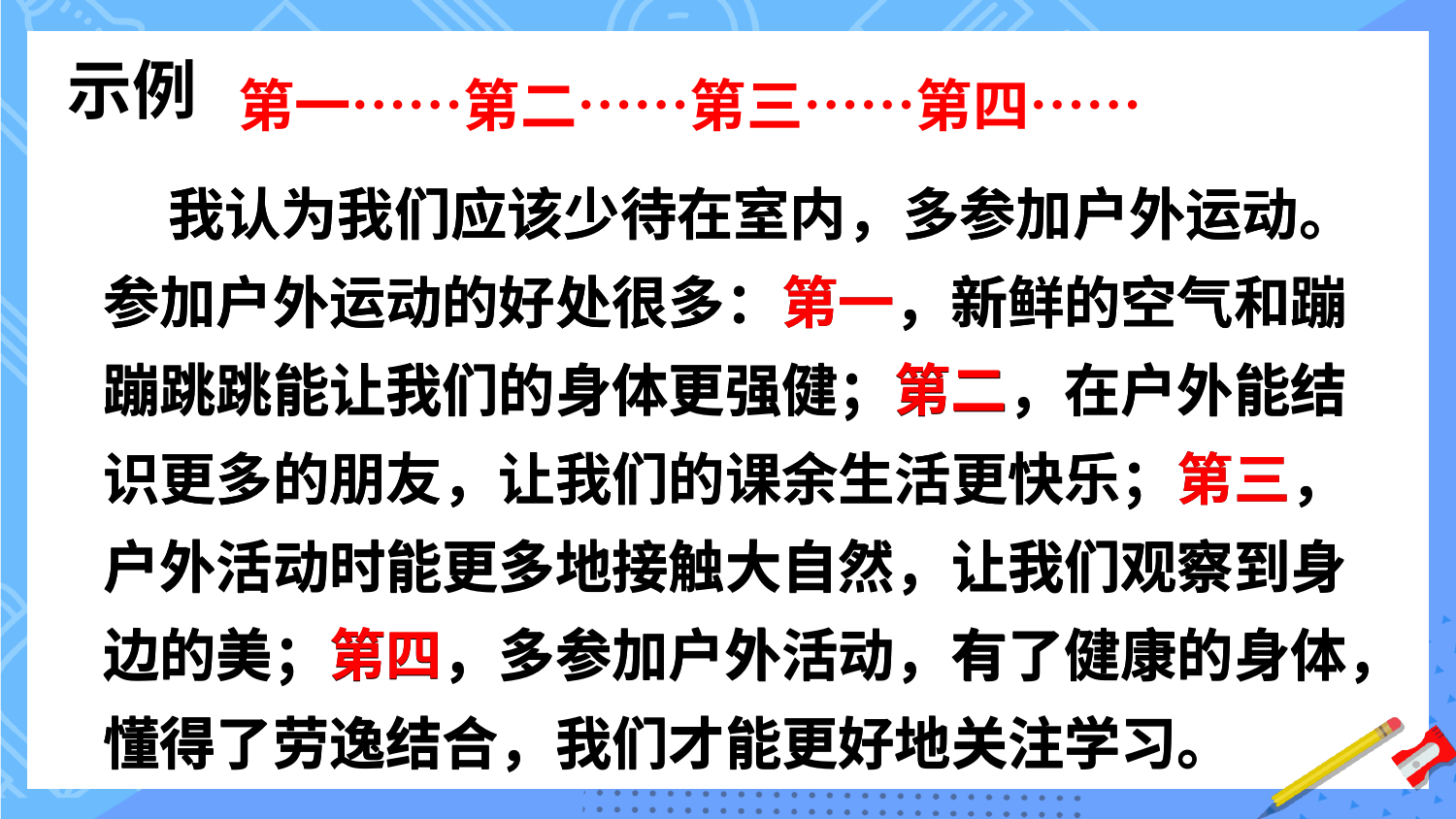

示例
第一……第二……第三……第四……
    我认为我们应该少待在室内，多参加户外运动。参加户外运动的好处很多：第一，新鲜的空气和蹦蹦跳跳能让我们的身体更强健；第二，在户外能结识更多的朋友，让我们的课余生活更快乐；第三，户外活动时能更多地接触大自然，让我们观察到身边的美；第四，多参加户外活动，有了健康的身体，懂得了劳逸结合，我们才能更好地关注学习。
    我认为我们应该少待在室内，多参加户外运动。参加户外运动的好处很多：第一，新鲜的空气和蹦蹦跳跳能让我们的身体更强健；第二，在户外能结识更多的朋友，让我们的课余生活更快乐；第三，户外活动时能更多地接触大自然，让我们观察到身边的美；第四，多参加户外活动，有了健康的身体，懂得了劳逸结合，我们才能更好地关注学习。